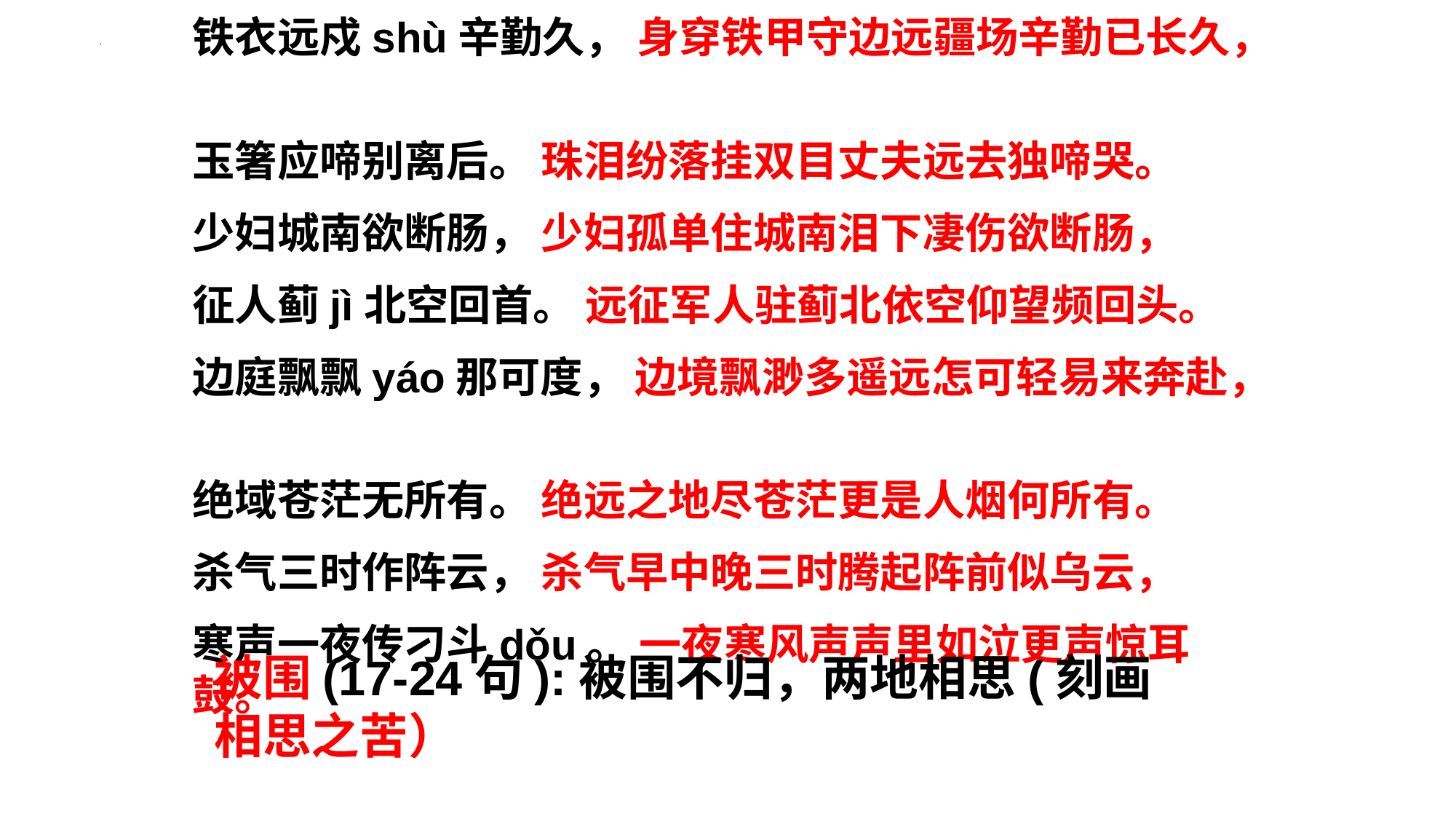

铁衣远戍shù辛勤久， 身穿铁甲守边远疆场辛勤已长久，
玉箸应啼别离后。 珠泪纷落挂双目丈夫远去独啼哭。
少妇城南欲断肠， 少妇孤单住城南泪下凄伤欲断肠，
征人蓟jì北空回首。 远征军人驻蓟北依空仰望频回头。
边庭飘飘yáo那可度， 边境飘渺多遥远怎可轻易来奔赴，
绝域苍茫无所有。 绝远之地尽苍茫更是人烟何所有。
杀气三时作阵云， 杀气早中晚三时腾起阵前似乌云，
寒声一夜传刁斗dǒu。 一夜寒风声声里如泣更声惊耳鼓。

被围(17-24句):被围不归，两地相思(刻画相思之苦）